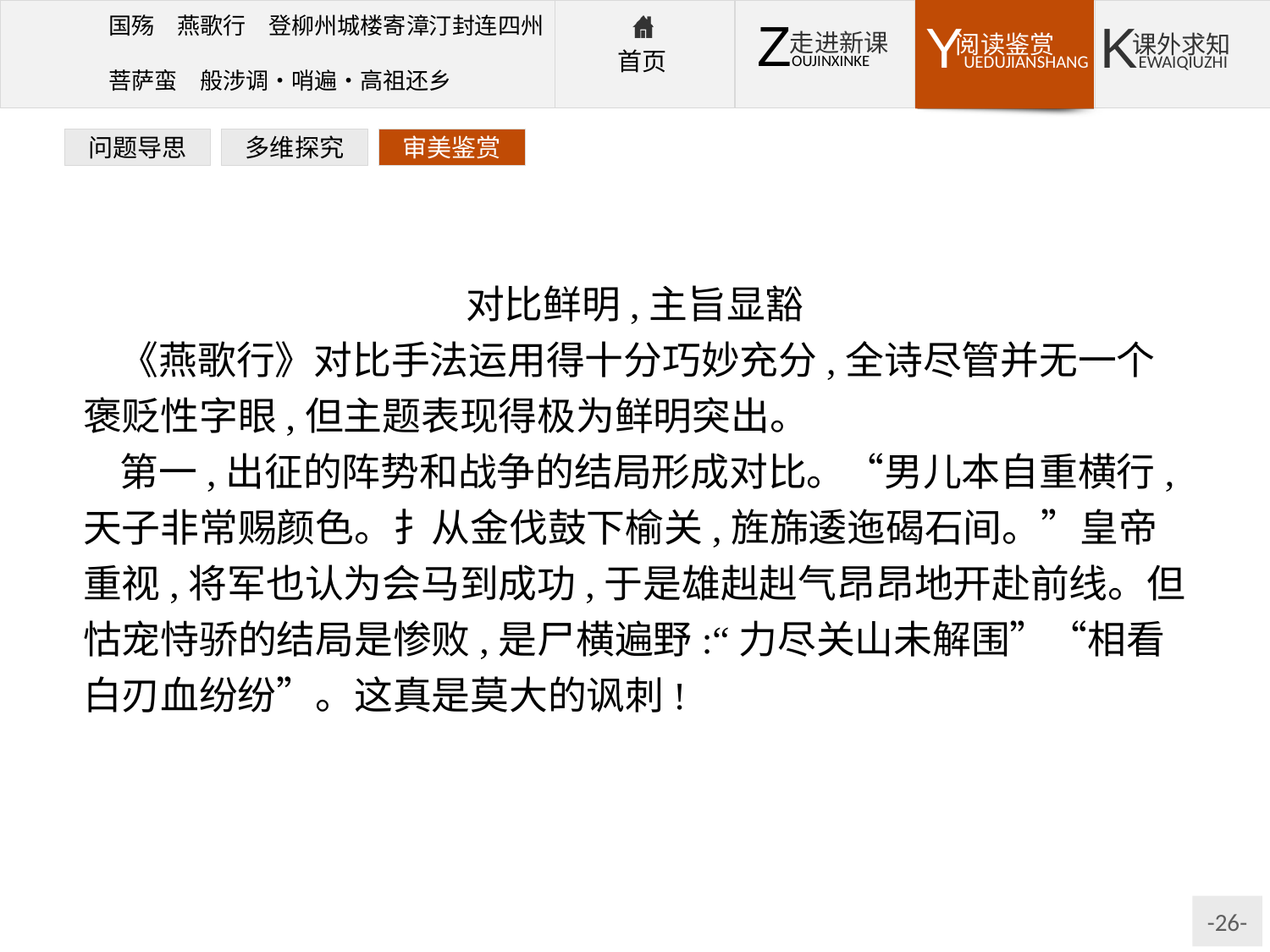

问题导思
多维探究
审美鉴赏
对比鲜明,主旨显豁
《燕歌行》对比手法运用得十分巧妙充分,全诗尽管并无一个褒贬性字眼,但主题表现得极为鲜明突出。
第一,出征的阵势和战争的结局形成对比。“男儿本自重横行,天子非常赐颜色。扌从金伐鼓下榆关,旌旆逶迤碣石间。”皇帝重视,将军也认为会马到成功,于是雄赳赳气昂昂地开赴前线。但怙宠恃骄的结局是惨败,是尸横遍野:“力尽关山未解围”“相看白刃血纷纷”。这真是莫大的讽刺!